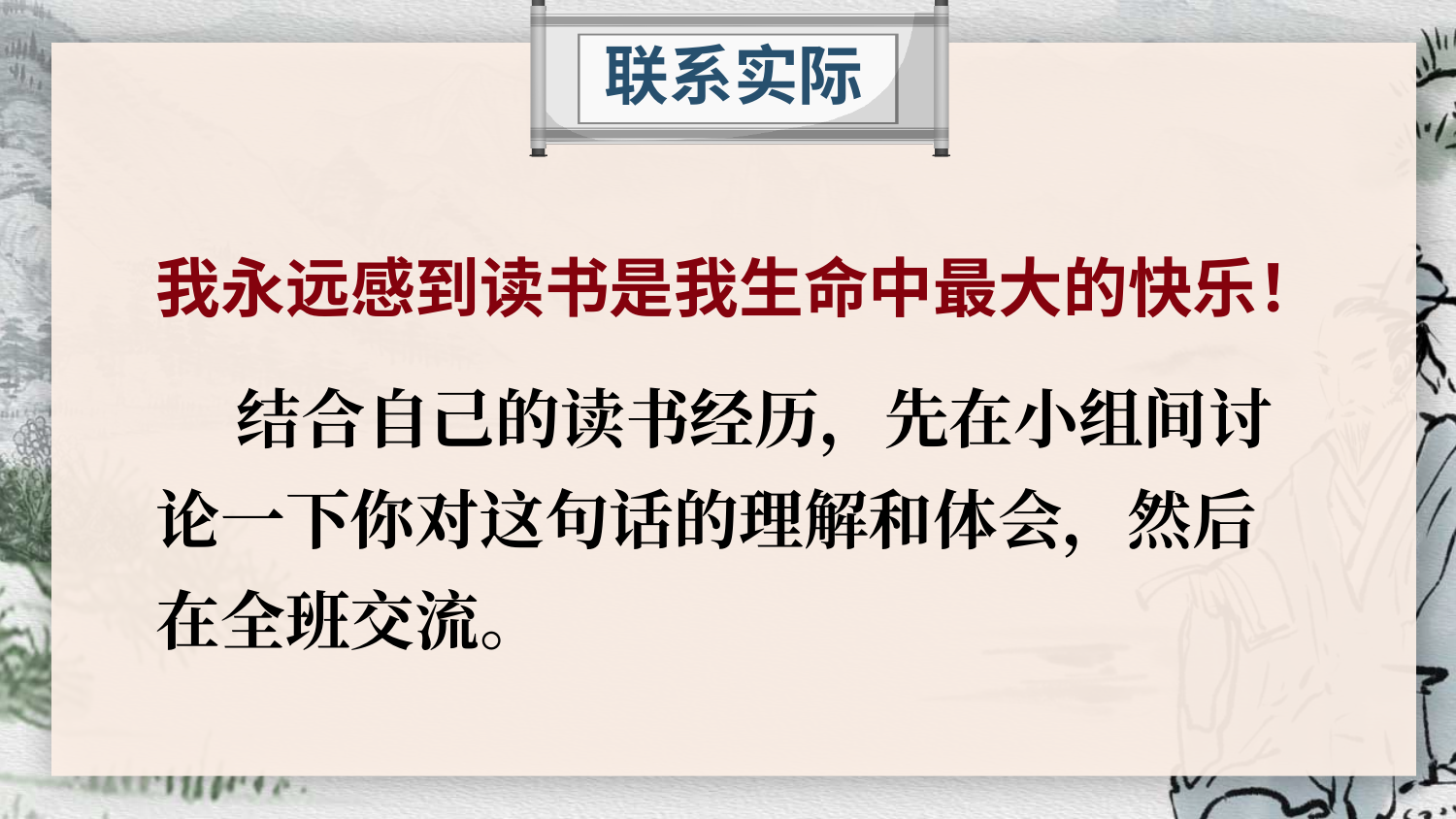

联系实际
我永远感到读书是我生命中最大的快乐！
    结合自己的读书经历，先在小组间讨论一下你对这句话的理解和体会，然后在全班交流。